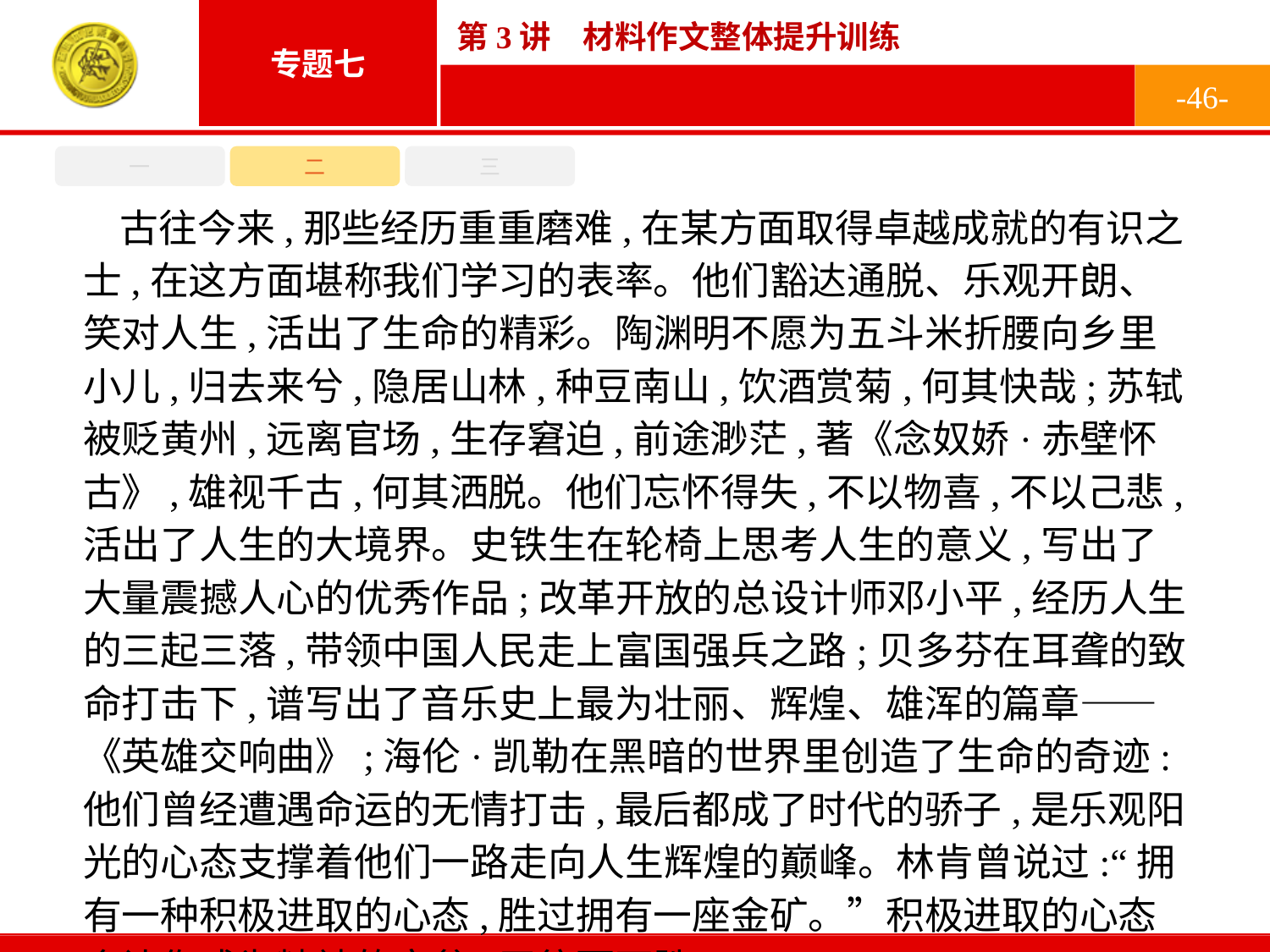

-46-
一
二
三
古往今来,那些经历重重磨难,在某方面取得卓越成就的有识之士,在这方面堪称我们学习的表率。他们豁达通脱、乐观开朗、笑对人生,活出了生命的精彩。陶渊明不愿为五斗米折腰向乡里小儿,归去来兮,隐居山林,种豆南山,饮酒赏菊,何其快哉;苏轼被贬黄州,远离官场,生存窘迫,前途渺茫,著《念奴娇·赤壁怀古》,雄视千古,何其洒脱。他们忘怀得失,不以物喜,不以己悲,活出了人生的大境界。史铁生在轮椅上思考人生的意义,写出了大量震撼人心的优秀作品;改革开放的总设计师邓小平,经历人生的三起三落,带领中国人民走上富国强兵之路;贝多芬在耳聋的致命打击下,谱写出了音乐史上最为壮丽、辉煌、雄浑的篇章——《英雄交响曲》;海伦·凯勒在黑暗的世界里创造了生命的奇迹:他们曾经遭遇命运的无情打击,最后都成了时代的骄子,是乐观阳光的心态支撑着他们一路走向人生辉煌的巅峰。林肯曾说过:“拥有一种积极进取的心态,胜过拥有一座金矿。”积极进取的心态会让你成为精神的富翁,无往而不胜。